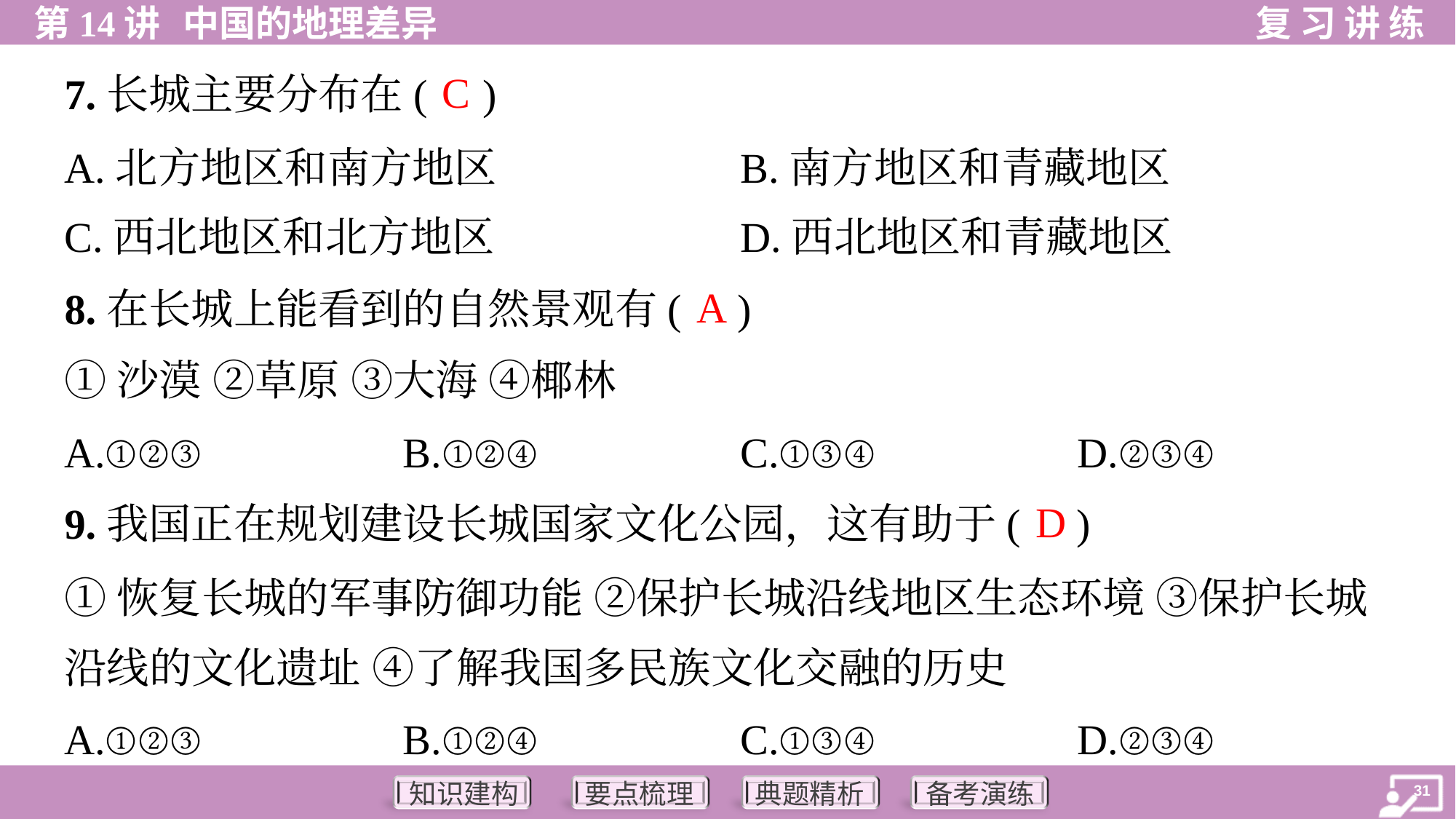

C
7.长城主要分布在(     )
A.北方地区和南方地区	B.南方地区和青藏地区
C.西北地区和北方地区	D.西北地区和青藏地区
A
8.在长城上能看到的自然景观有(     )
①沙漠 ②草原 ③大海 ④椰林
A.①②③	B.①②④	C.①③④	D.②③④
D
9.我国正在规划建设长城国家文化公园，这有助于(     )
①恢复长城的军事防御功能 ②保护长城沿线地区生态环境 ③保护长城
沿线的文化遗址 ④了解我国多民族文化交融的历史
A.①②③	B.①②④	C.①③④	D.②③④